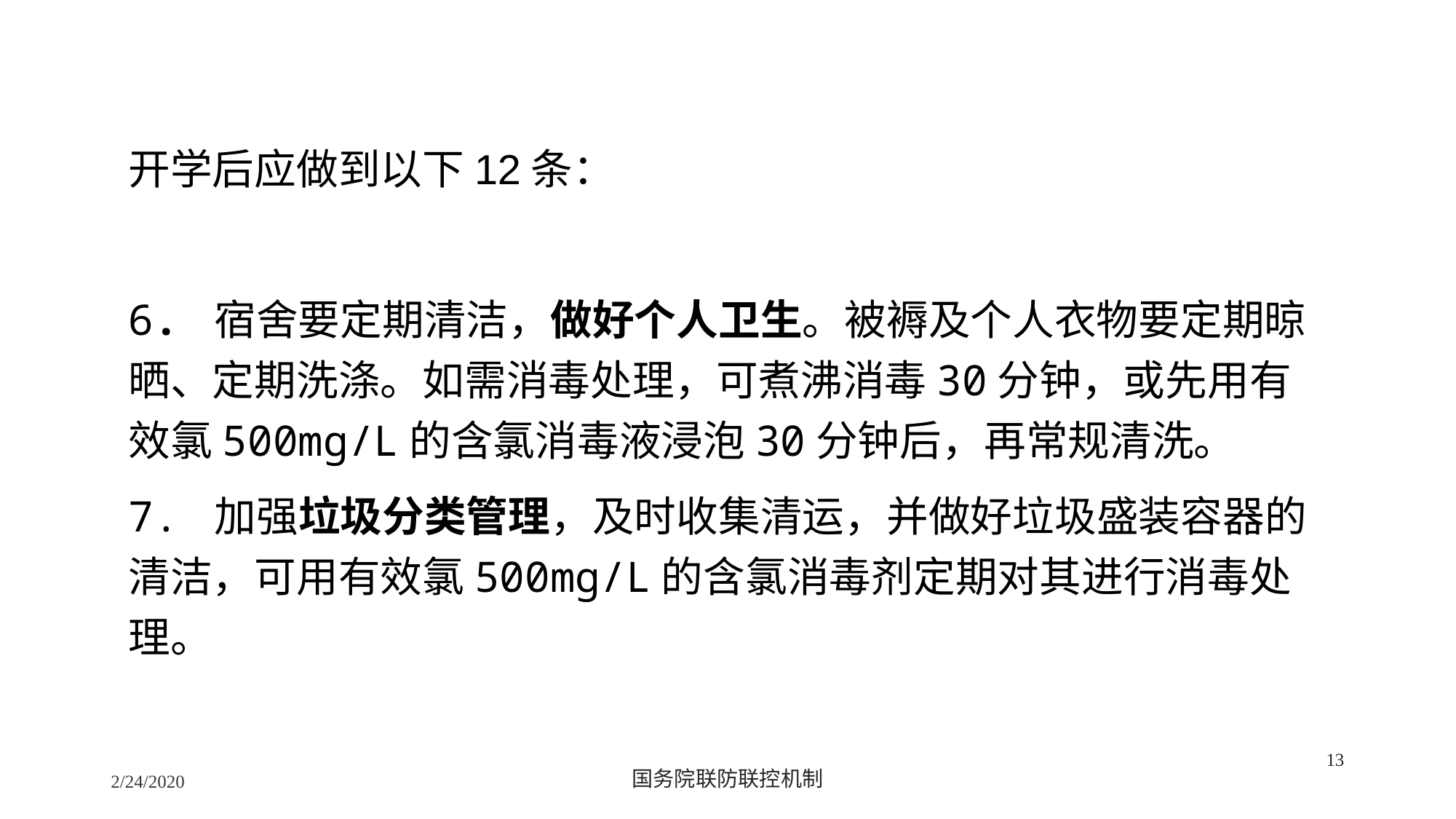

开学后应做到以下12条：

6. 宿舍要定期清洁，做好个人卫生。被褥及个人衣物要定期晾晒、定期洗涤。如需消毒处理，可煮沸消毒30分钟，或先用有效氯500mg/L的含氯消毒液浸泡30分钟后，再常规清洗。
7. 加强垃圾分类管理，及时收集清运，并做好垃圾盛装容器的清洁，可用有效氯500mg/L的含氯消毒剂定期对其进行消毒处理。
13
2/24/2020
国务院联防联控机制